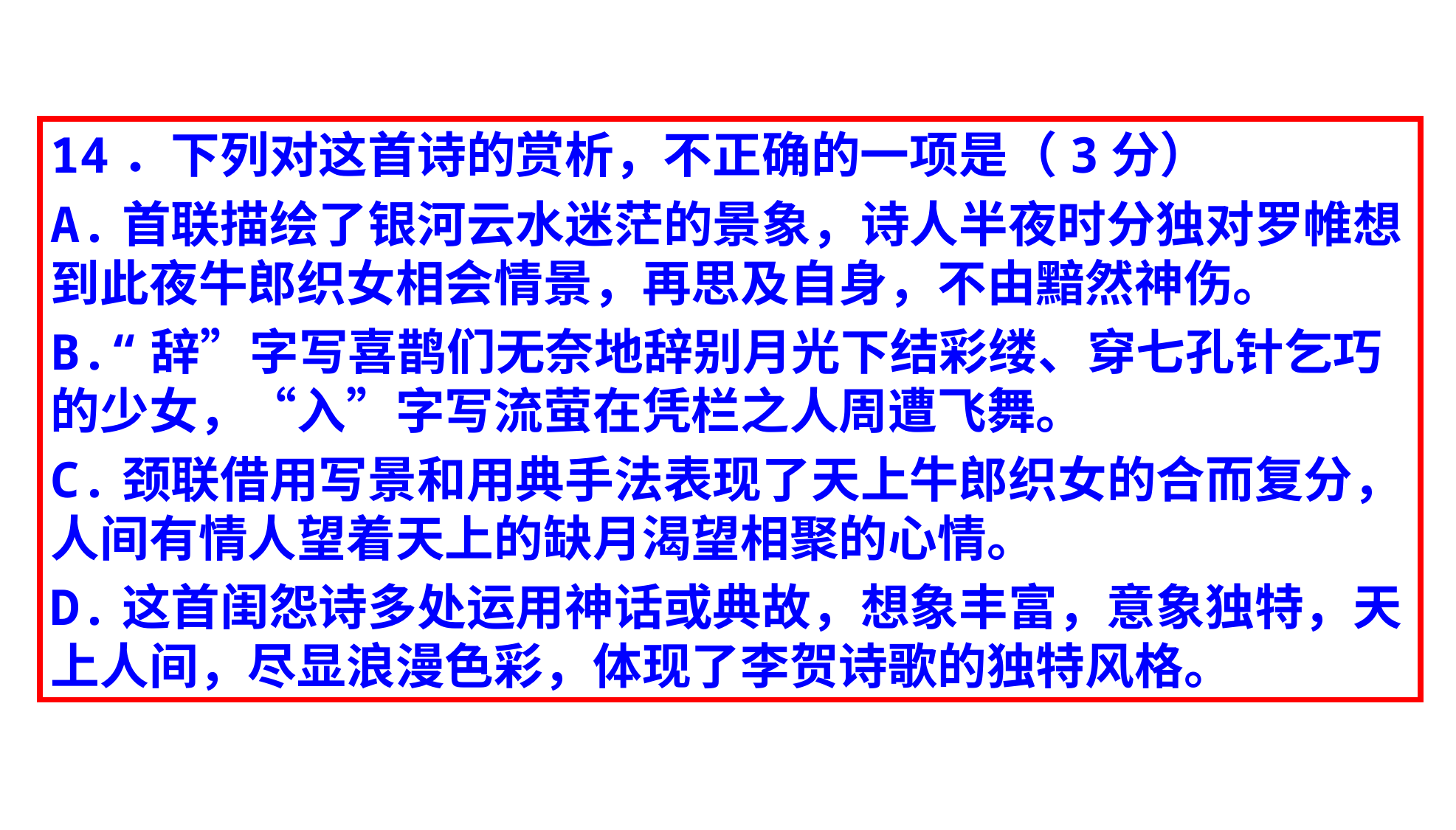

14．下列对这首诗的赏析，不正确的一项是（3分）
A.首联描绘了银河云水迷茫的景象，诗人半夜时分独对罗帷想到此夜牛郎织女相会情景，再思及自身，不由黯然神伤。
B.“辞”字写喜鹊们无奈地辞别月光下结彩缕、穿七孔针乞巧的少女，“入”字写流萤在凭栏之人周遭飞舞。
C.颈联借用写景和用典手法表现了天上牛郎织女的合而复分，人间有情人望着天上的缺月渴望相聚的心情。
D.这首闺怨诗多处运用神话或典故，想象丰富，意象独特，天上人间，尽显浪漫色彩，体现了李贺诗歌的独特风格。